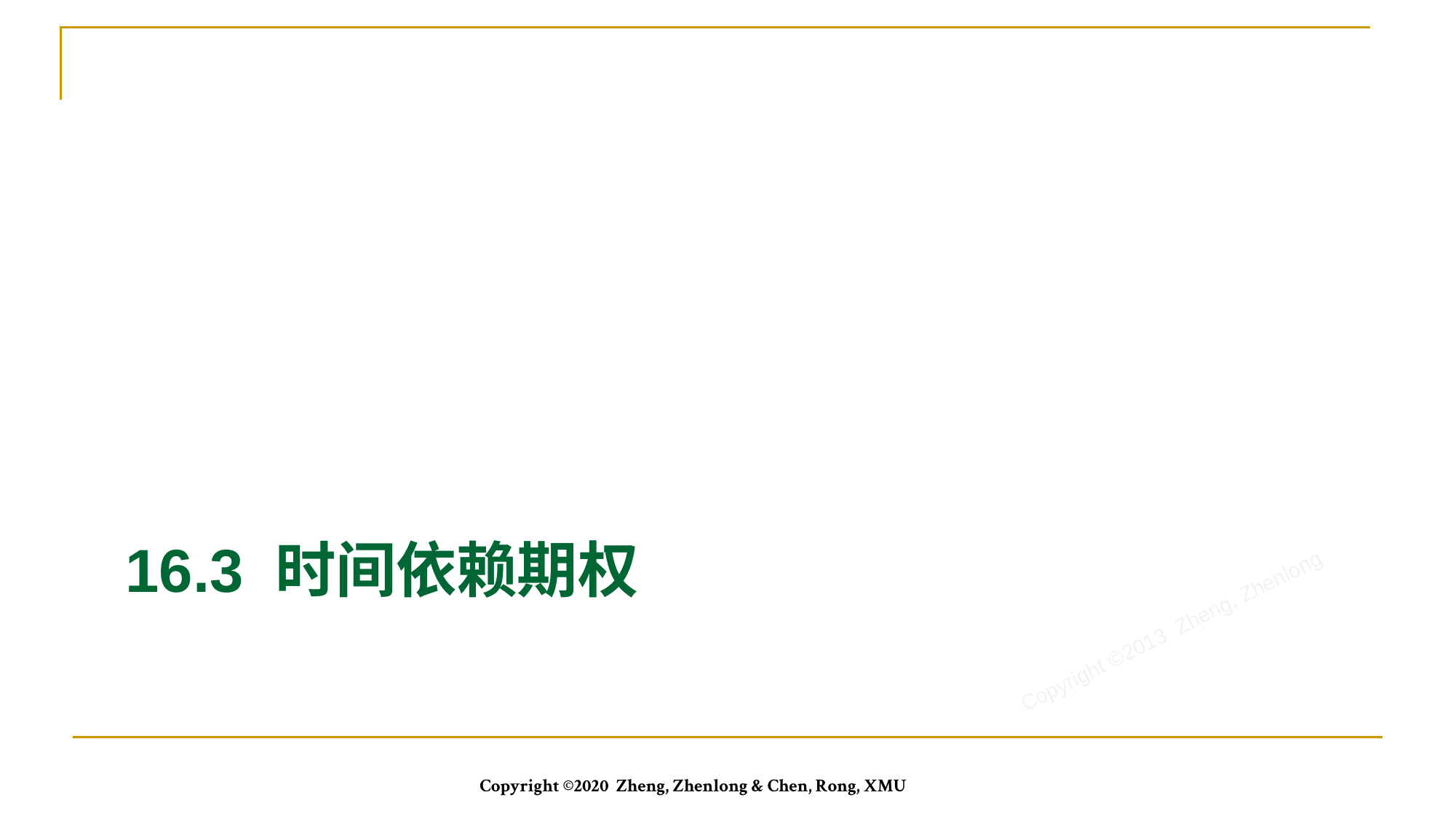

# 16.3 时间依赖期权
Copyright ©2020  Zheng, Zhenlong & Chen, Rong, XMU